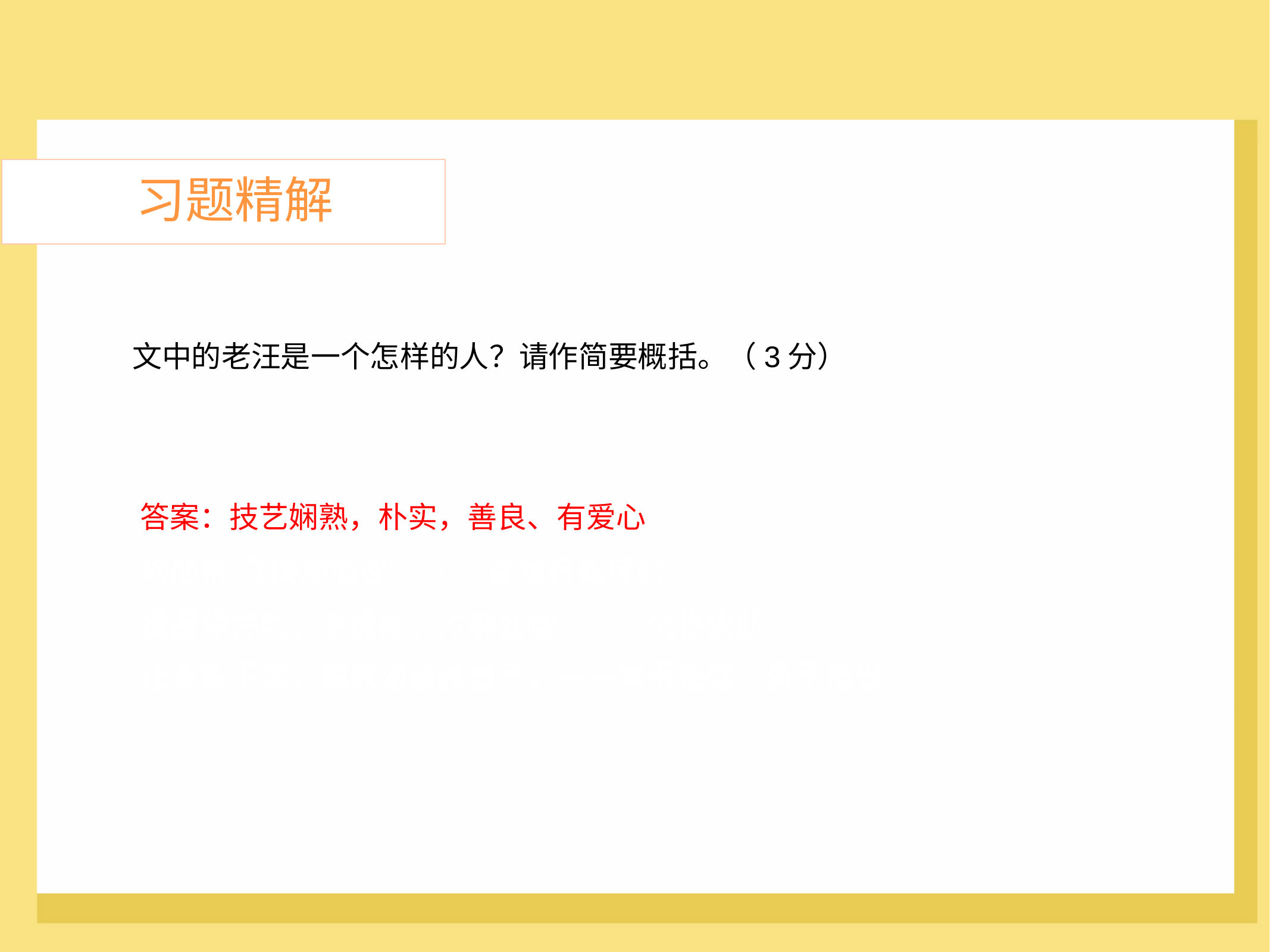

习题精解
文中的老汪是一个怎样的人？请作简要概括。（3分）
答案：技艺娴熟，朴实，善良、有爱心
险地带“飞快地加速”。——富有行车经验

遭遇塌方时，不慌乱，冷静处理。——沉稳果断
让大家下车，把危险留给自己。——有责任感，勇于担当